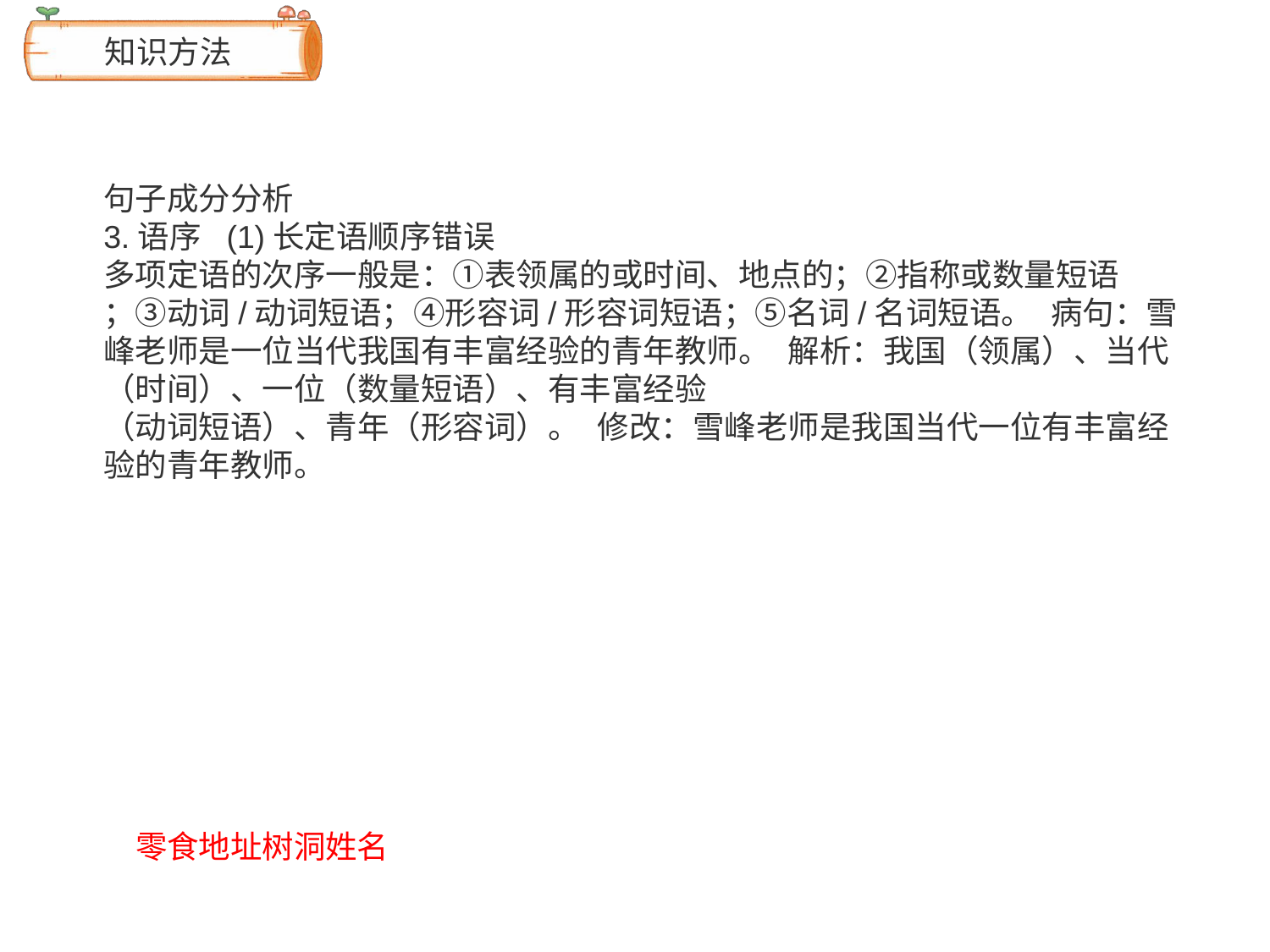

# 知识方法
句子成分分析
3.语序  (1)长定语顺序错误
多项定语的次序一般是：①表领属的或时间、地点的；②指称或数量短语
；③动词/动词短语；④形容词/形容词短语；⑤名词/名词短语。  病句：雪峰老师是一位当代我国有丰富经验的青年教师。  解析：我国（领属）、当代（时间）、一位（数量短语）、有丰富经验
（动词短语）、青年（形容词）。  修改：雪峰老师是我国当代一位有丰富经验的青年教师。
零食地址树洞姓名